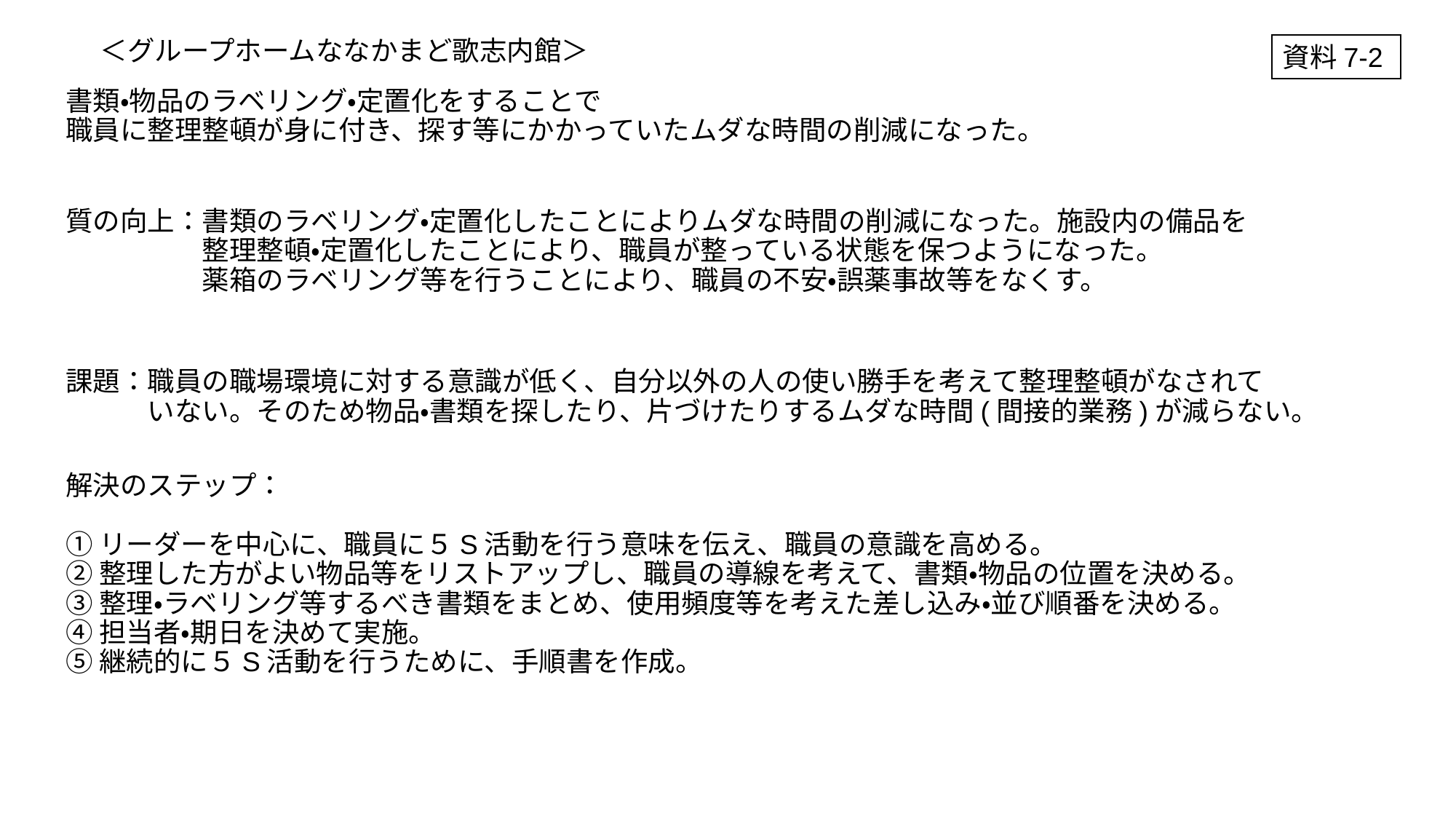

＜グループホームななかまど歌志内館＞
資料7-2
# 書類・物品のラベリング・定置化をすることで 職員に整理整頓が身に付き、探す等にかかっていたムダな時間の削減になった。
質の向上：書類のラベリング・定置化したことによりムダな時間の削減になった。施設内の備品を
　　　　　整理整頓・定置化したことにより、職員が整っている状態を保つようになった。
　　　　　薬箱のラベリング等を行うことにより、職員の不安・誤薬事故等をなくす。

課題：職員の職場環境に対する意識が低く、自分以外の人の使い勝手を考えて整理整頓がなされて
　　　いない。そのため物品・書類を探したり、片づけたりするムダな時間(間接的業務)が減らない。
解決のステップ：

①リーダーを中心に、職員に５S活動を行う意味を伝え、職員の意識を高める。
②整理した方がよい物品等をリストアップし、職員の導線を考えて、書類・物品の位置を決める。
③整理・ラベリング等するべき書類をまとめ、使用頻度等を考えた差し込み・並び順番を決める。
④担当者・期日を決めて実施。
⑤継続的に５S活動を行うために、手順書を作成。